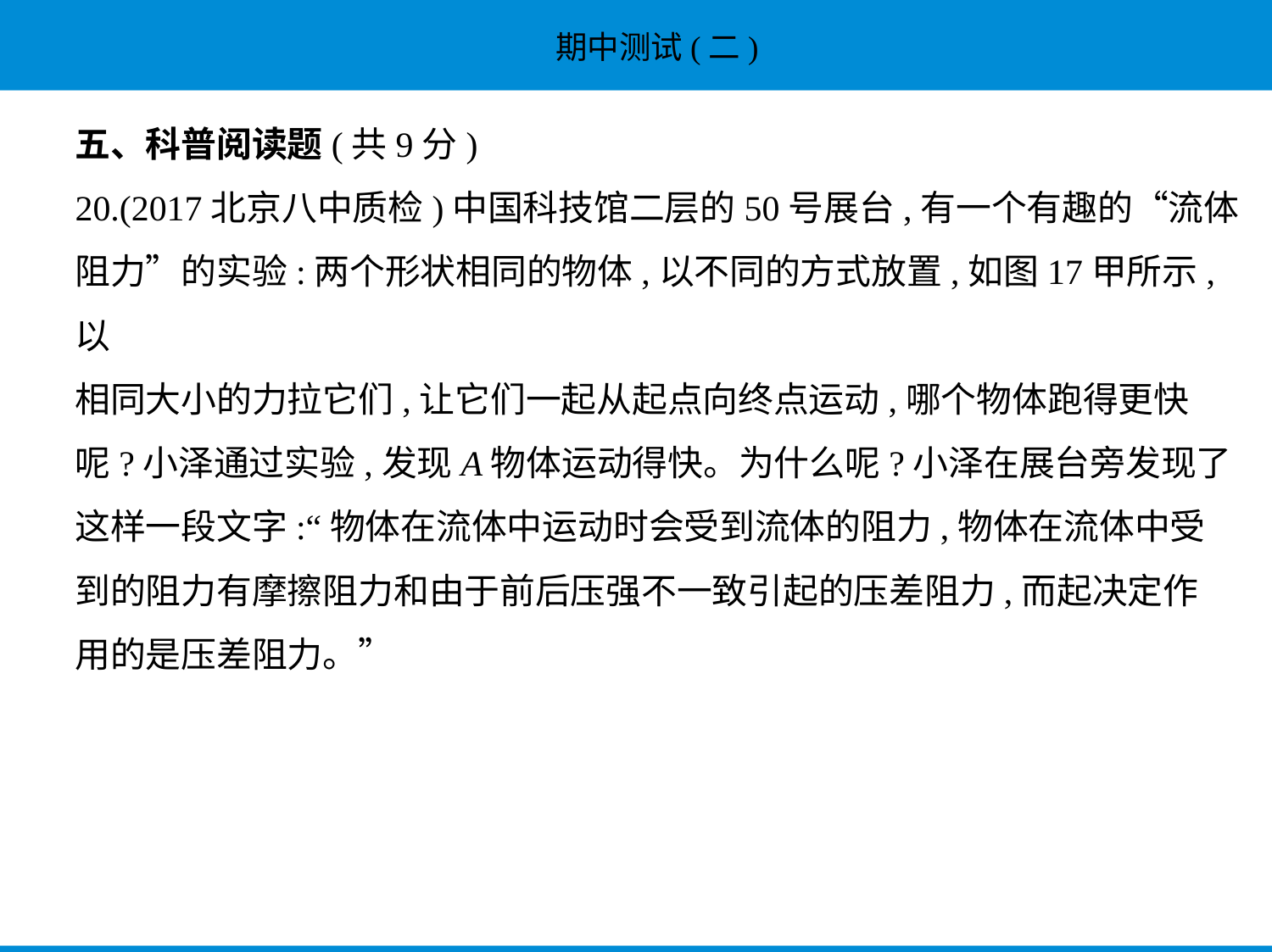

五、科普阅读题(共9分)
20.(2017北京八中质检)中国科技馆二层的50号展台,有一个有趣的“流体
阻力”的实验:两个形状相同的物体,以不同的方式放置,如图17甲所示,以
相同大小的力拉它们,让它们一起从起点向终点运动,哪个物体跑得更快
呢?小泽通过实验,发现A物体运动得快。为什么呢?小泽在展台旁发现了
这样一段文字:“物体在流体中运动时会受到流体的阻力,物体在流体中受
到的阻力有摩擦阻力和由于前后压强不一致引起的压差阻力,而起决定作
用的是压差阻力。”